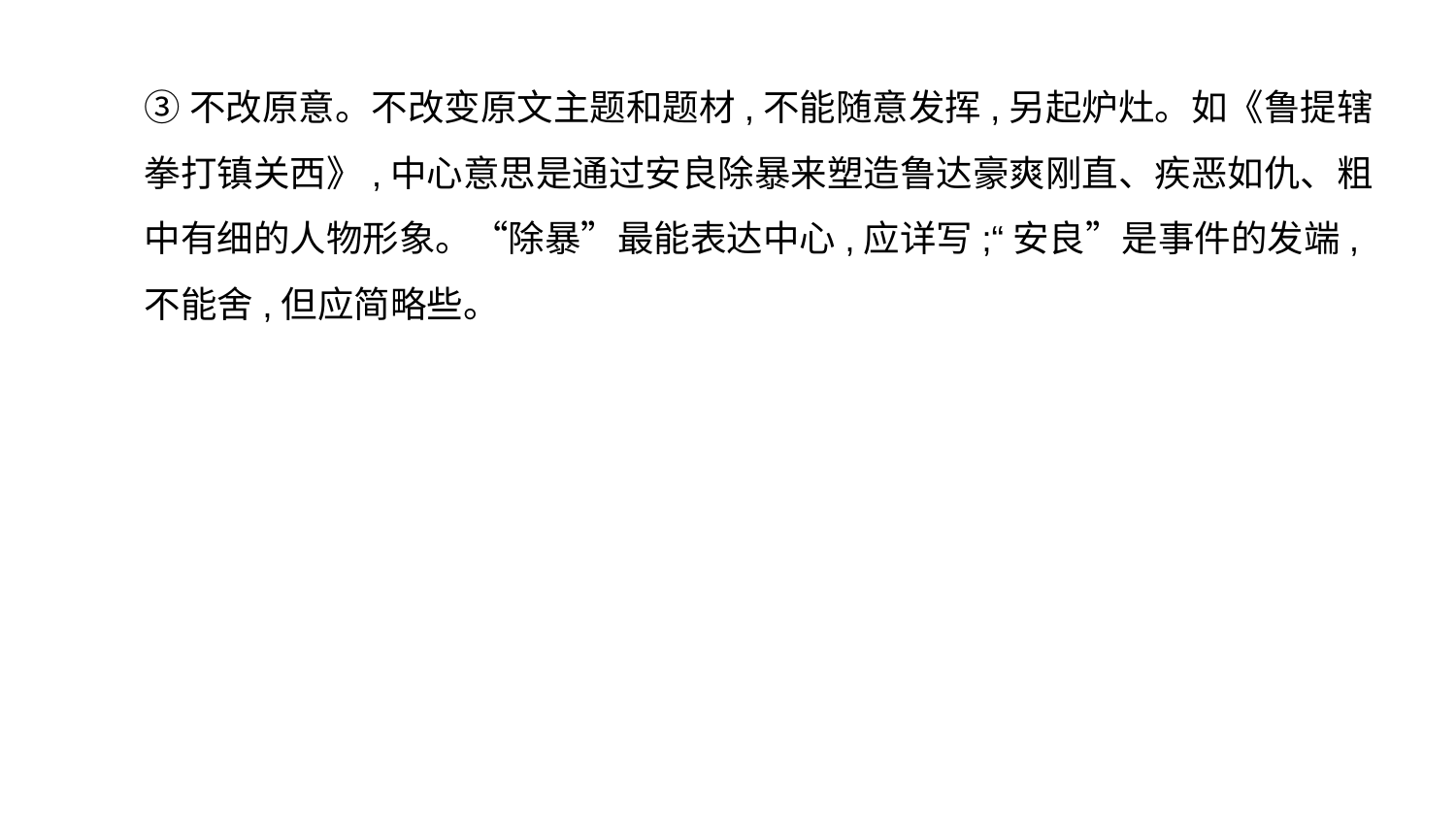

③不改原意。不改变原文主题和题材,不能随意发挥,另起炉灶。如《鲁提辖拳打镇关西》,中心意思是通过安良除暴来塑造鲁达豪爽刚直、疾恶如仇、粗中有细的人物形象。“除暴”最能表达中心,应详写;“安良”是事件的发端,不能舍,但应简略些。